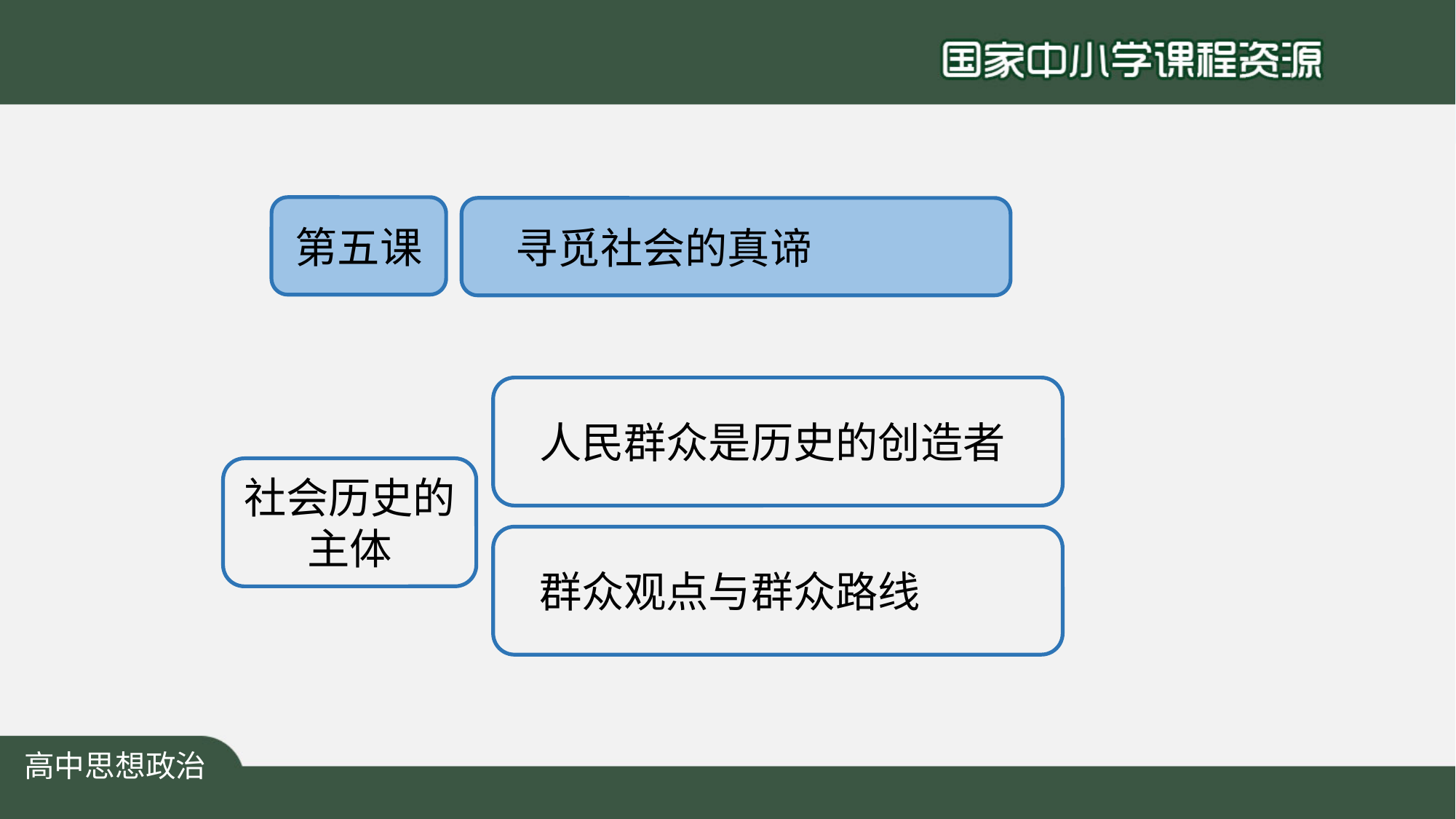

第五课
   寻觅社会的真谛
  人民群众是历史的创造者
社会历史的主体
  群众观点与群众路线